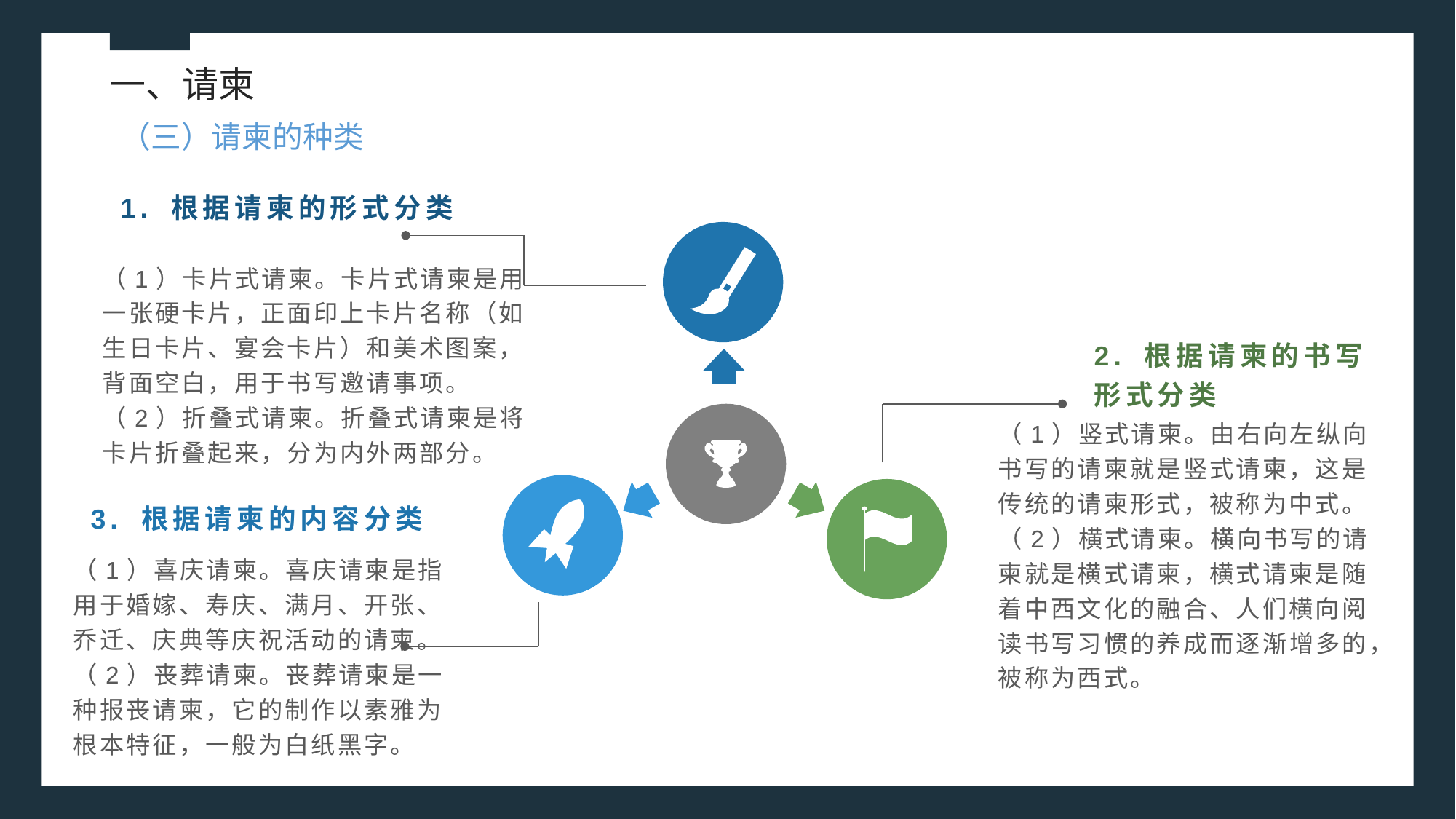

一、请柬
（三）请柬的种类
1. 根据请柬的形式分类

（1）卡片式请柬。卡片式请柬是用一张硬卡片，正面印上卡片名称（如生日卡片、宴会卡片）和美术图案，背面空白，用于书写邀请事项。
（2）折叠式请柬。折叠式请柬是将卡片折叠起来，分为内外两部分。
2. 根据请柬的书写形式分类

（1）竖式请柬。由右向左纵向书写的请柬就是竖式请柬，这是传统的请柬形式，被称为中式。
（2）横式请柬。横向书写的请柬就是横式请柬，横式请柬是随着中西文化的融合、人们横向阅读书写习惯的养成而逐渐增多的，被称为西式。

3. 根据请柬的内容分类

（1）喜庆请柬。喜庆请柬是指用于婚嫁、寿庆、满月、开张、乔迁、庆典等庆祝活动的请柬。
（2）丧葬请柬。丧葬请柬是一种报丧请柬，它的制作以素雅为根本特征，一般为白纸黑字。